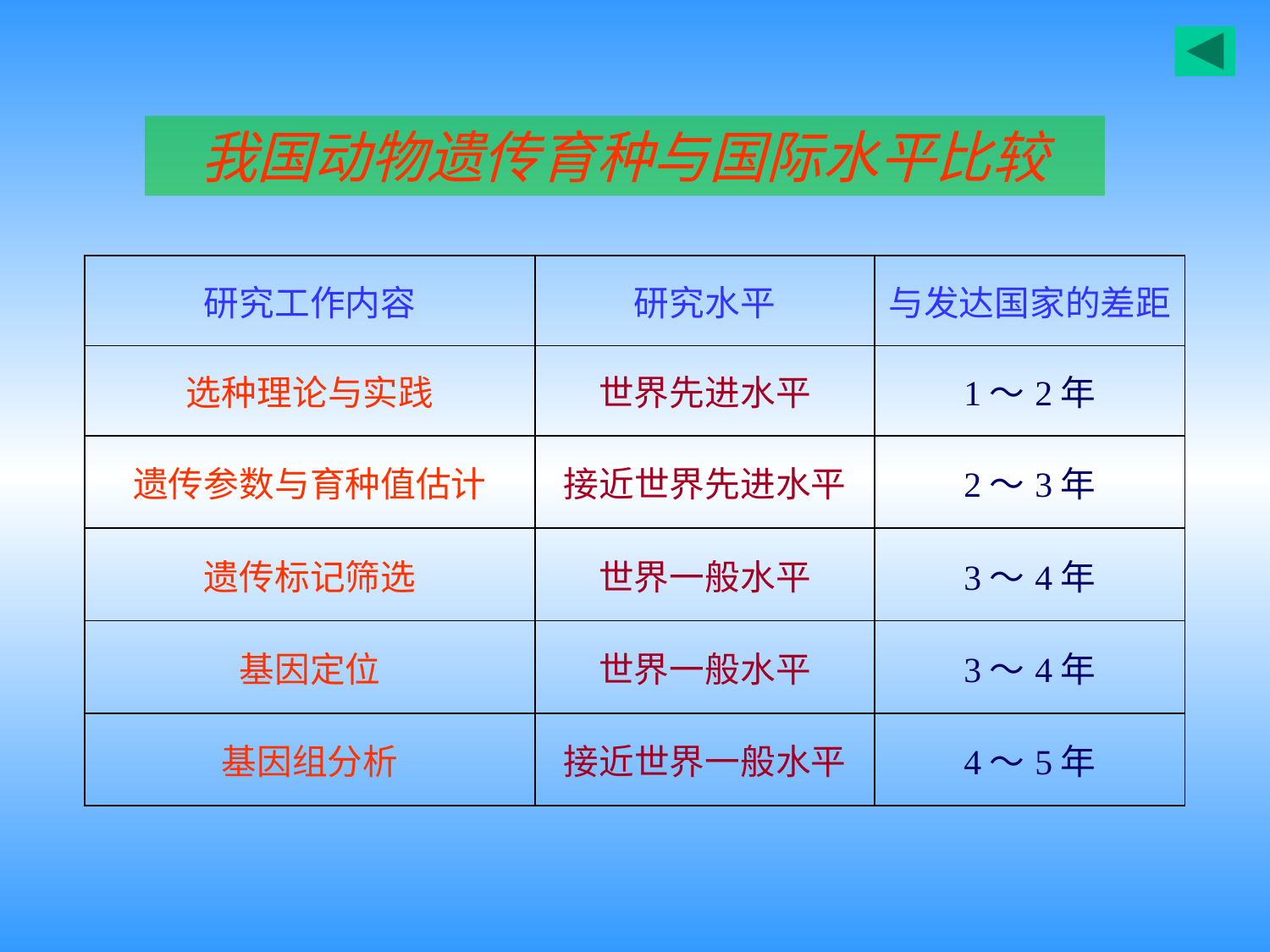

我国动物遗传育种与国际水平比较
| 研究工作内容 | 研究水平 | 与发达国家的差距 |
| --- | --- | --- |
| 选种理论与实践 | 世界先进水平 | 1～2年 |
| 遗传参数与育种值估计 | 接近世界先进水平 | 2～3年 |
| 遗传标记筛选 | 世界一般水平 | 3～4年 |
| 基因定位 | 世界一般水平 | 3～4年 |
| 基因组分析 | 接近世界一般水平 | 4～5年 |